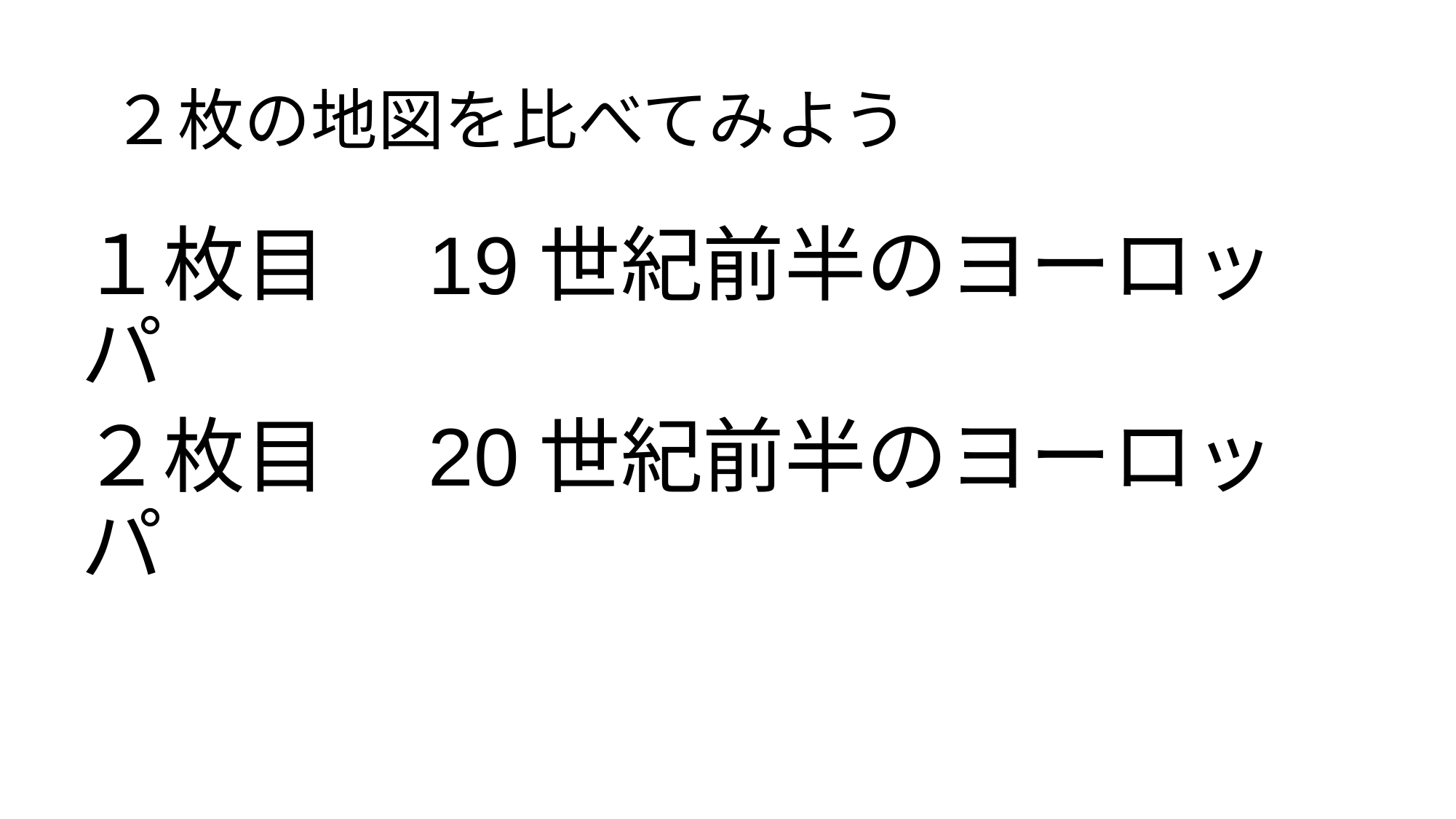

# ２枚の地図を比べてみよう
１枚目　19世紀前半のヨーロッパ
２枚目　20世紀前半のヨーロッパ